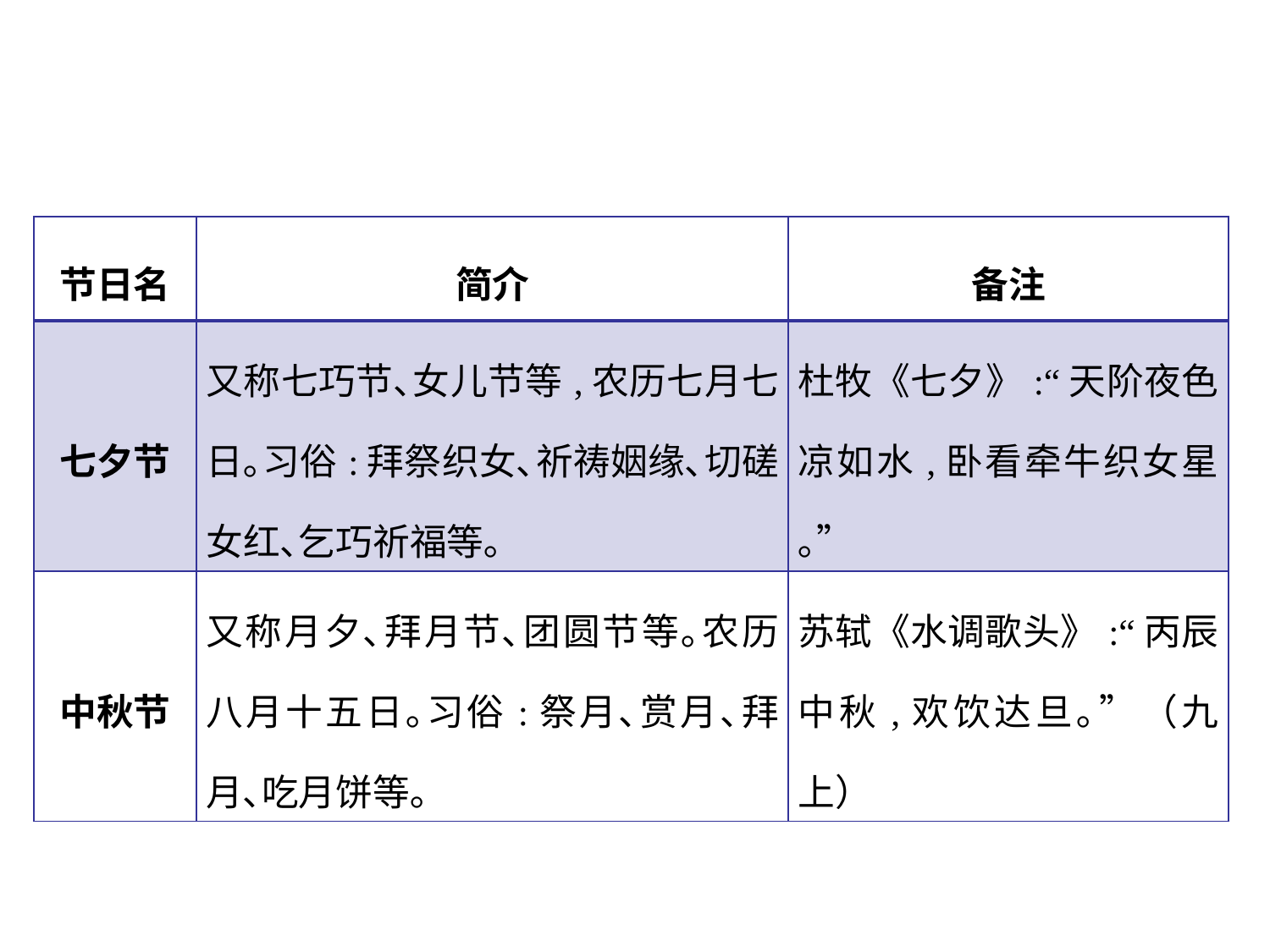

| 节日名 | 简介 | 备注 |
| --- | --- | --- |
| 七夕节 | 又称七巧节､女儿节等,农历七月七日｡习俗:拜祭织女､祈祷姻缘､切磋女红､乞巧祈福等｡ | 杜牧《七夕》:“天阶夜色凉如水,卧看牵牛织女星｡” |
| 中秋节 | 又称月夕､拜月节､团圆节等｡农历八月十五日｡习俗:祭月､赏月､拜月､吃月饼等｡ | 苏轼《水调歌头》:“丙辰中秋,欢饮达旦｡”（九上） |